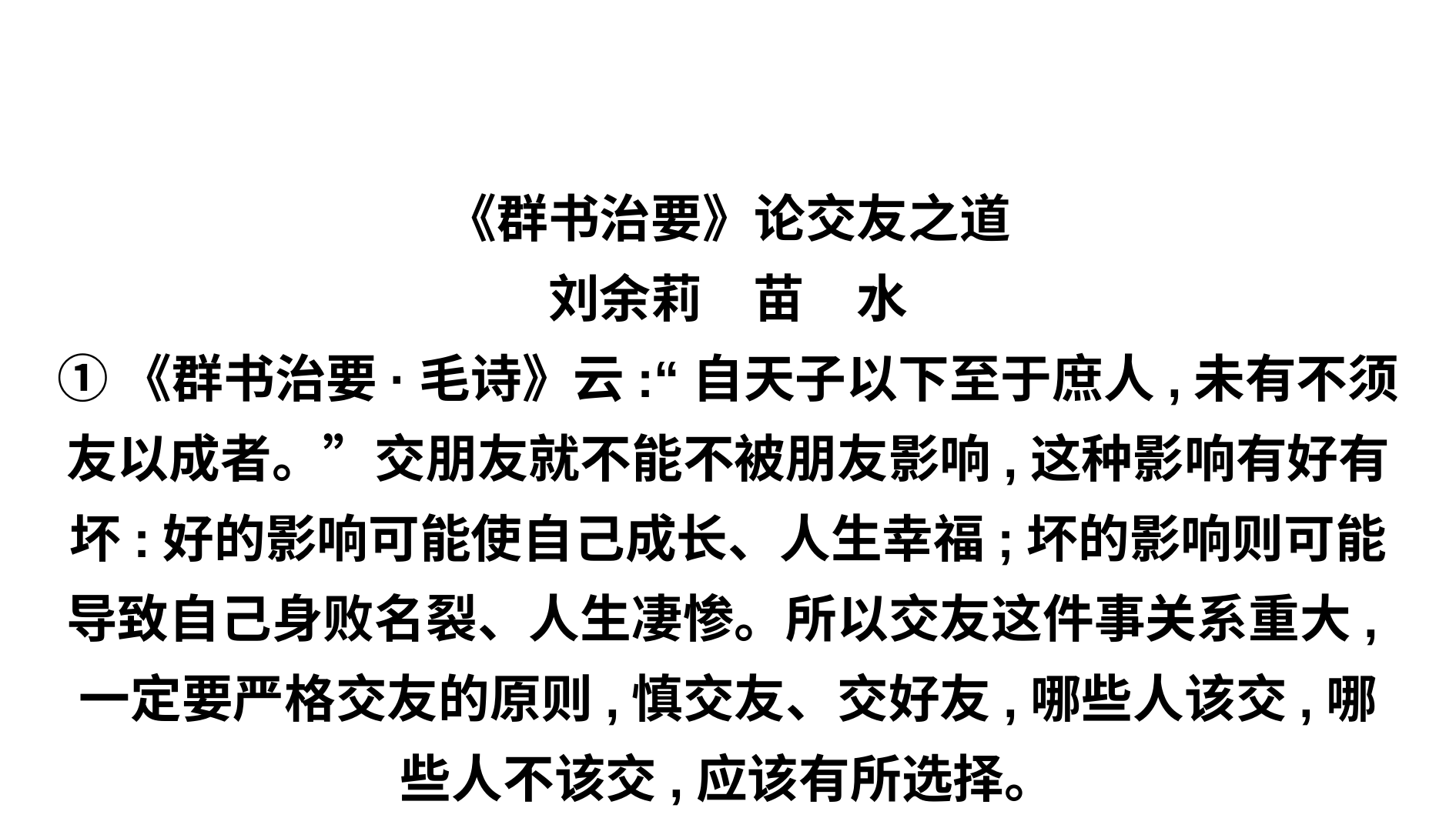

《群书治要》论交友之道
刘余莉　苗　水
①《群书治要·毛诗》云:“自天子以下至于庶人,未有不须友以成者。”交朋友就不能不被朋友影响,这种影响有好有坏:好的影响可能使自己成长、人生幸福;坏的影响则可能导致自己身败名裂、人生凄惨。所以交友这件事关系重大,一定要严格交友的原则,慎交友、交好友,哪些人该交,哪些人不该交,应该有所选择。